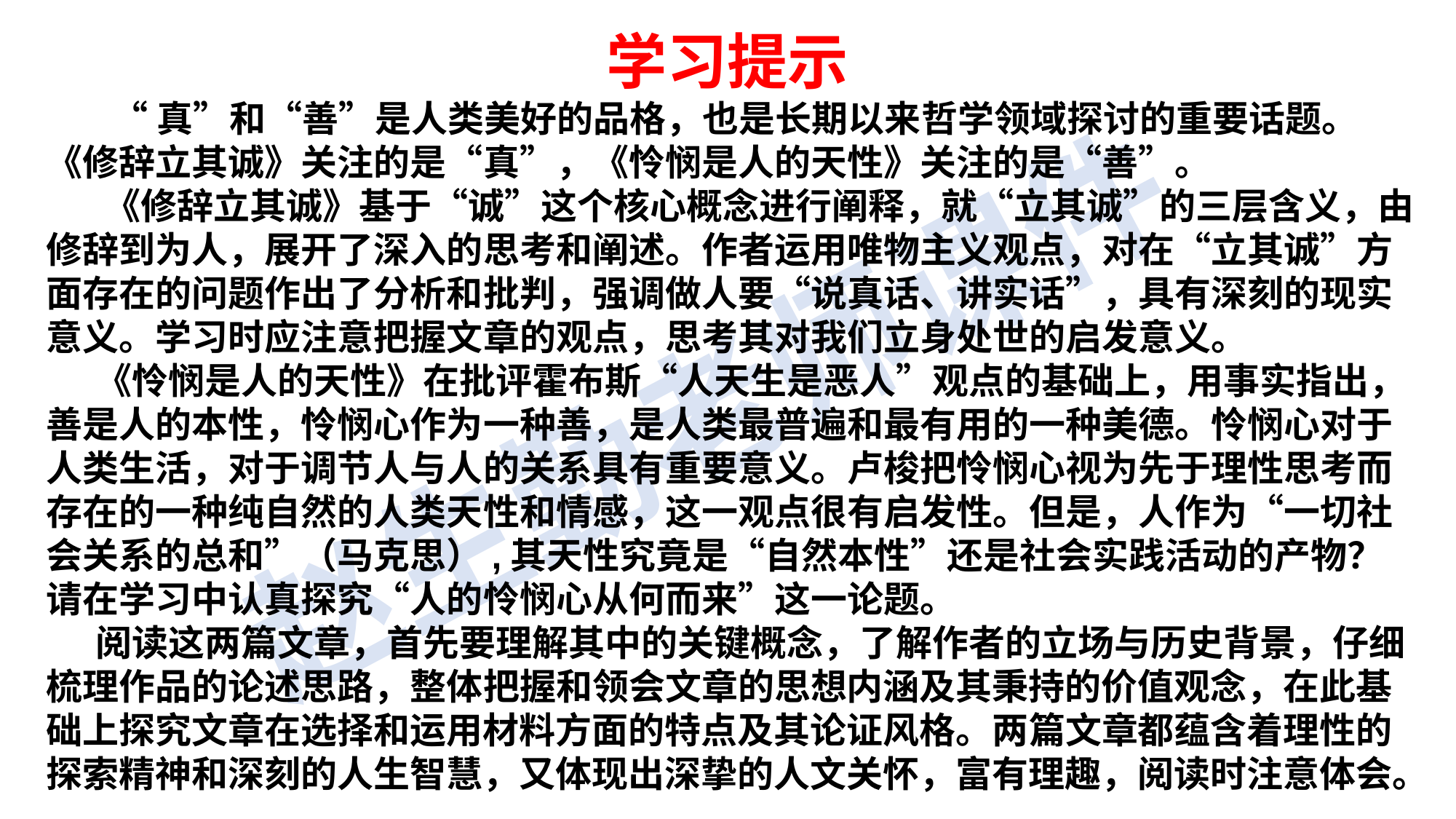

学习提示
        “真”和“善”是人类美好的品格，也是长期以来哲学领域探讨的重要话题。《修辞立其诚》关注的是“真”，《怜悯是人的天性》关注的是“善”。
      《修辞立其诚》基于“诚”这个核心概念进行阐释，就“立其诚”的三层含义，由修辞到为人，展开了深入的思考和阐述。作者运用唯物主义观点，对在“立其诚”方面存在的问题作出了分析和批判，强调做人要“说真话、讲实话”，具有深刻的现实意义。学习时应注意把握文章的观点，思考其对我们立身处世的启发意义。
     《怜悯是人的天性》在批评霍布斯“人天生是恶人”观点的基础上，用事实指出，善是人的本性，怜悯心作为一种善，是人类最普遍和最有用的一种美德。怜悯心对于人类生活，对于调节人与人的关系具有重要意义。卢梭把怜悯心视为先于理性思考而存在的一种纯自然的人类天性和情感，这一观点很有启发性。但是，人作为“一切社会关系的总和”（马克思）,其天性究竟是“自然本性”还是社会实践活动的产物？   请在学习中认真探究“人的怜悯心从何而来”这一论题。
     阅读这两篇文章，首先要理解其中的关键概念，了解作者的立场与历史背景，仔细梳理作品的论述思路，整体把握和领会文章的思想内涵及其秉持的价值观念，在此基础上探究文章在选择和运用材料方面的特点及其论证风格。两篇文章都蕴含着理性的探索精神和深刻的人生智慧，又体现出深挚的人文关怀，富有理趣，阅读时注意体会。